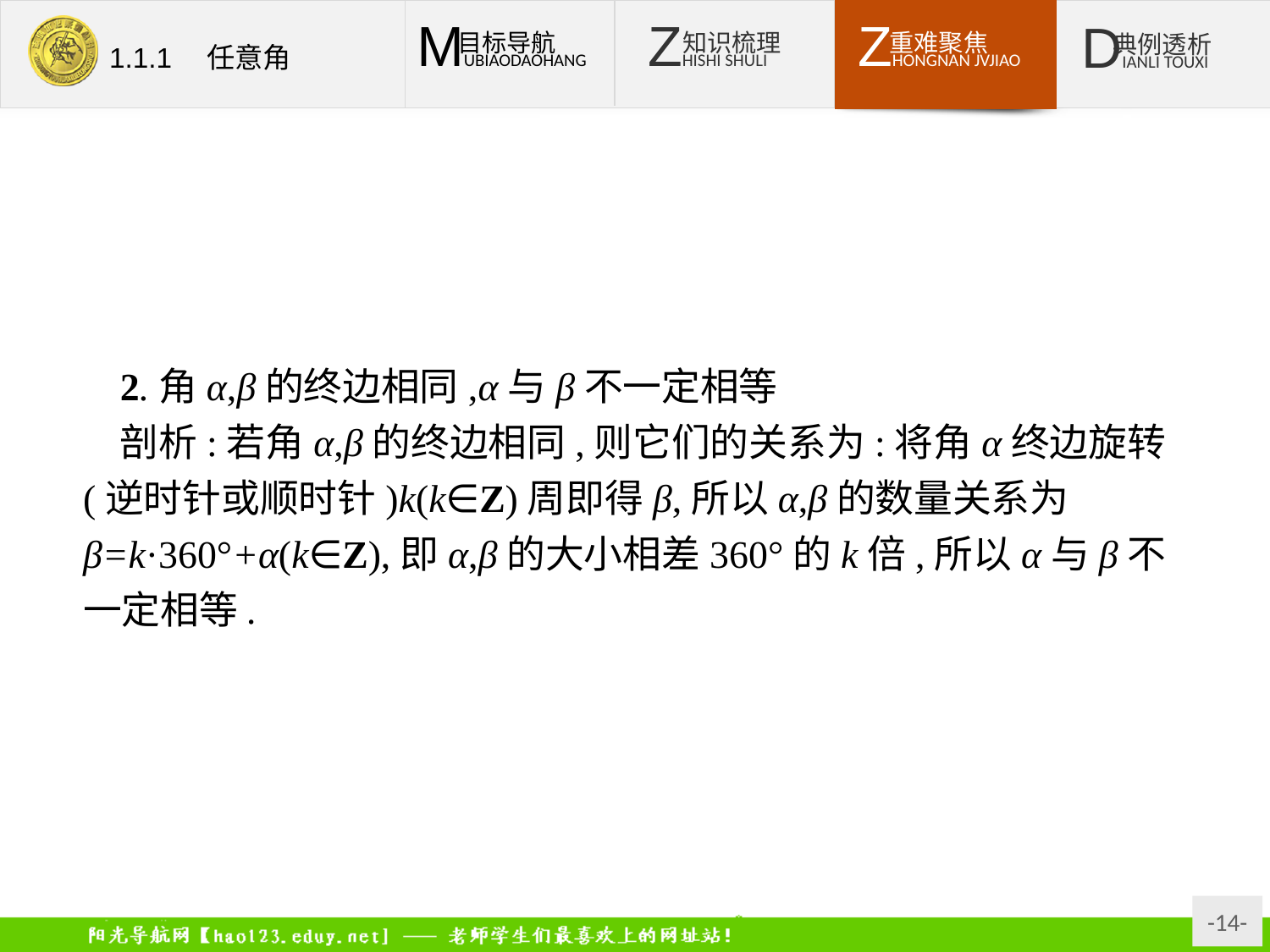

2.角α,β的终边相同,α与β不一定相等
剖析:若角α,β的终边相同,则它们的关系为:将角α终边旋转(逆时针或顺时针)k(k∈Z)周即得β,所以α,β的数量关系为β=k·360°+α(k∈Z),即α,β的大小相差360°的k倍,所以α与β不一定相等.